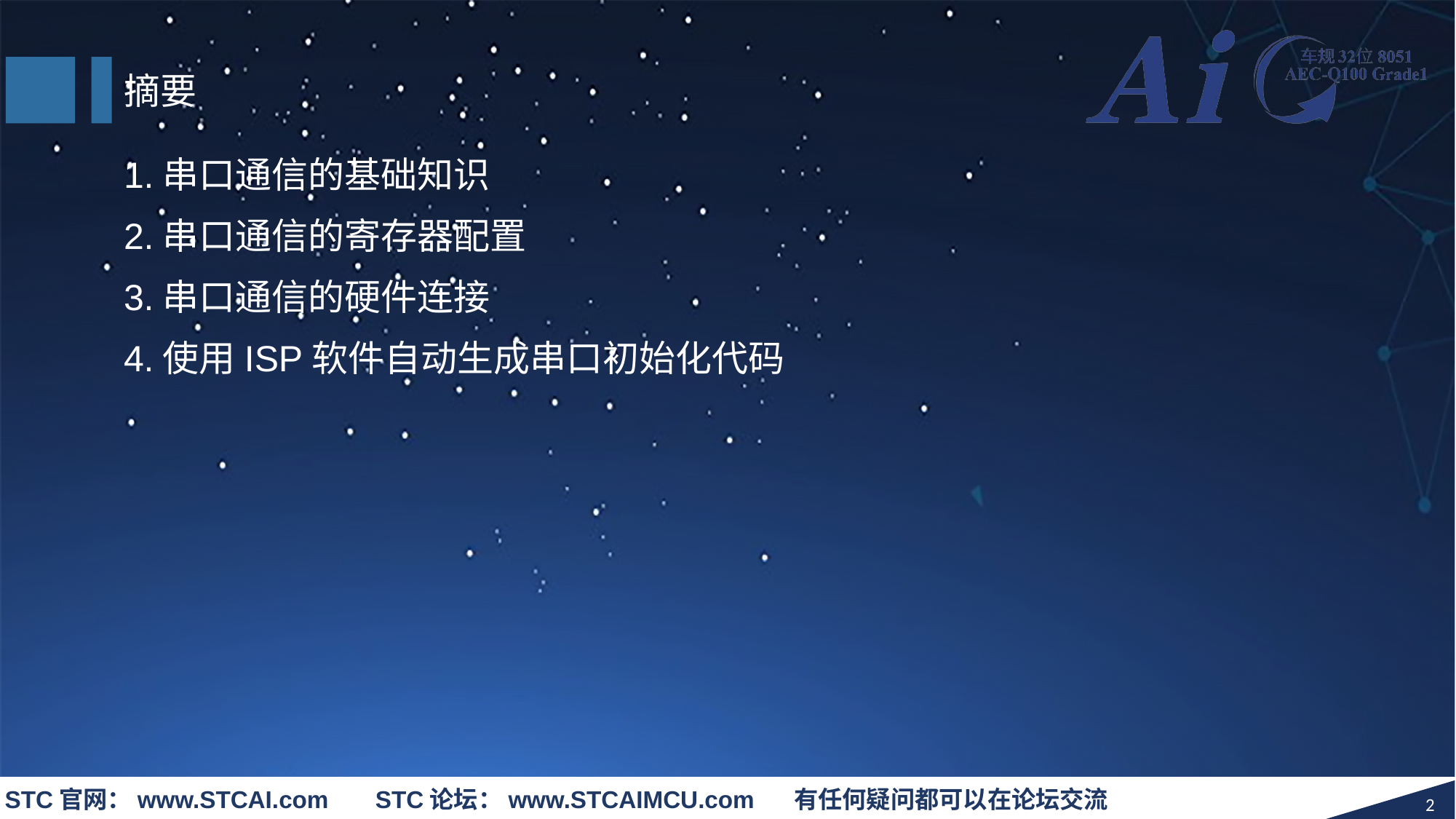

摘要
1.串口通信的基础知识
2.串口通信的寄存器配置
3.串口通信的硬件连接
4.使用ISP软件自动生成串口初始化代码